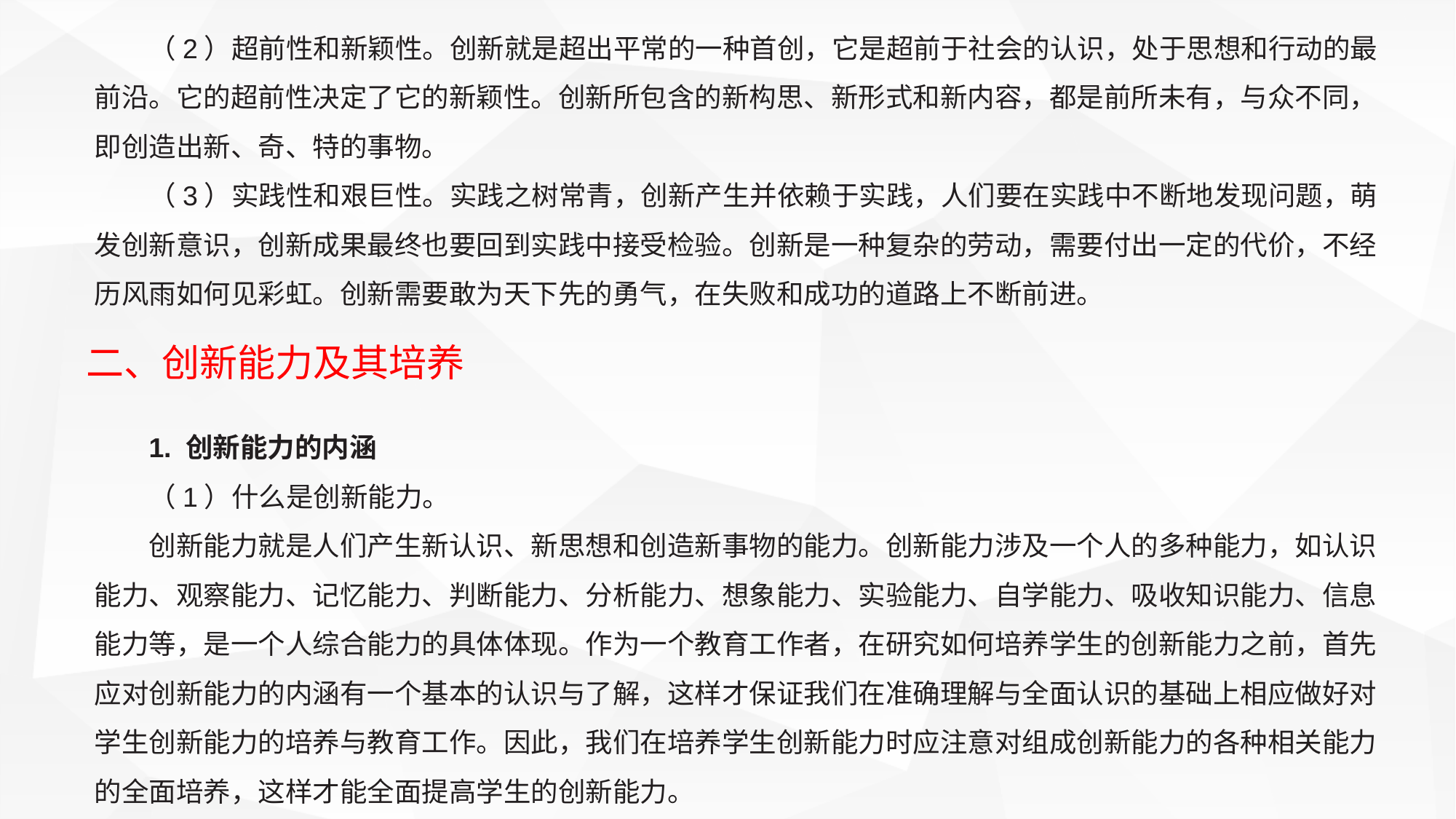

（2）超前性和新颖性。创新就是超出平常的一种首创，它是超前于社会的认识，处于思想和行动的最前沿。它的超前性决定了它的新颖性。创新所包含的新构思、新形式和新内容，都是前所未有，与众不同，即创造出新、奇、特的事物。
（3）实践性和艰巨性。实践之树常青，创新产生并依赖于实践，人们要在实践中不断地发现问题，萌发创新意识，创新成果最终也要回到实践中接受检验。创新是一种复杂的劳动，需要付出一定的代价，不经历风雨如何见彩虹。创新需要敢为天下先的勇气，在失败和成功的道路上不断前进。
二、创新能力及其培养
1. 创新能力的内涵
（1）什么是创新能力。
创新能力就是人们产生新认识、新思想和创造新事物的能力。创新能力涉及一个人的多种能力，如认识能力、观察能力、记忆能力、判断能力、分析能力、想象能力、实验能力、自学能力、吸收知识能力、信息能力等，是一个人综合能力的具体体现。作为一个教育工作者，在研究如何培养学生的创新能力之前，首先应对创新能力的内涵有一个基本的认识与了解，这样才保证我们在准确理解与全面认识的基础上相应做好对学生创新能力的培养与教育工作。因此，我们在培养学生创新能力时应注意对组成创新能力的各种相关能力的全面培养，这样才能全面提高学生的创新能力。